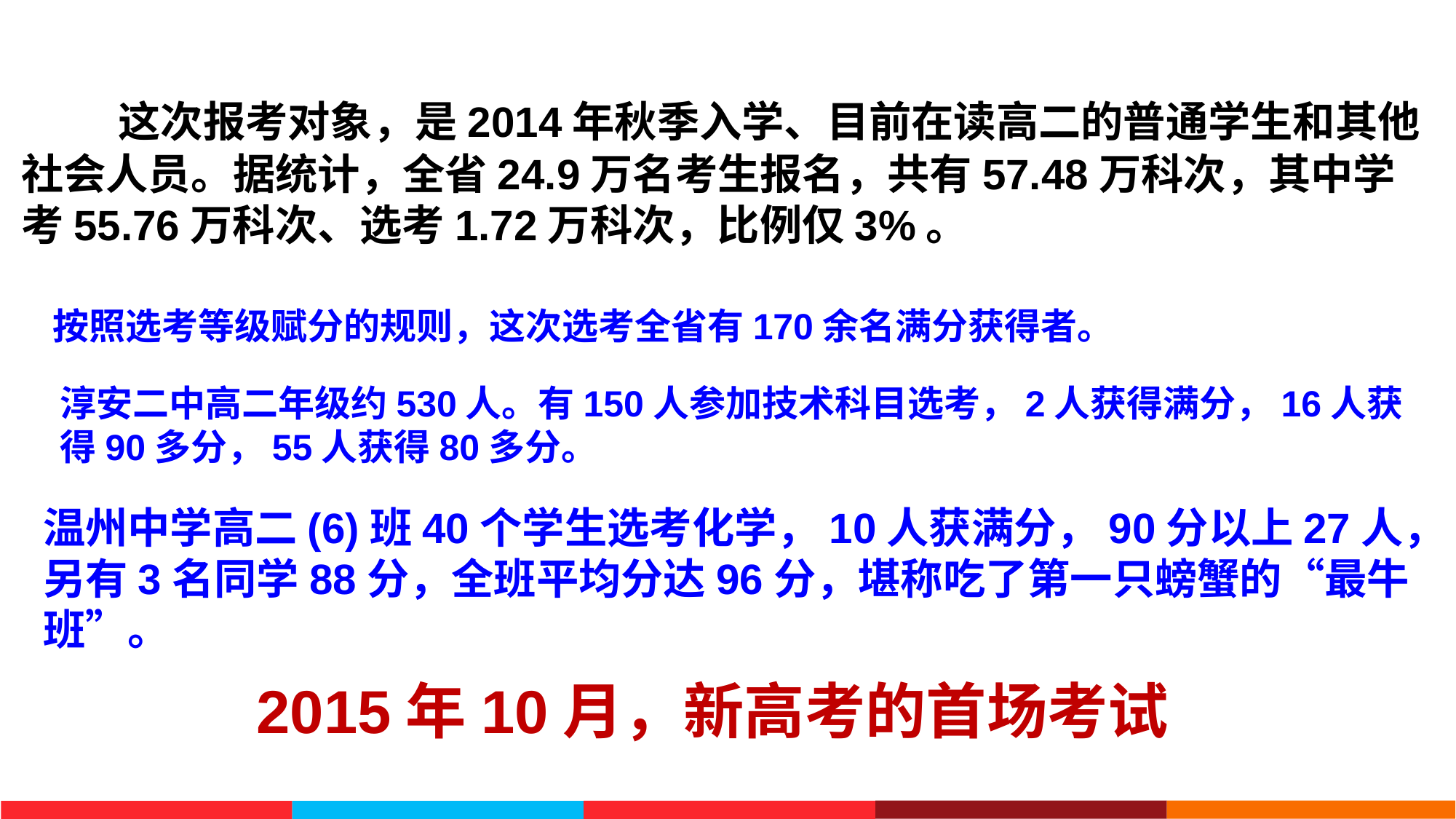

这次报考对象，是2014年秋季入学、目前在读高二的普通学生和其他社会人员。据统计，全省24.9万名考生报名，共有57.48万科次，其中学考55.76万科次、选考1.72万科次，比例仅3%。
按照选考等级赋分的规则，这次选考全省有170余名满分获得者。
淳安二中高二年级约530人。有150人参加技术科目选考，2人获得满分，16人获得90多分，55人获得80多分。
温州中学高二(6)班40个学生选考化学，10人获满分，90分以上27人，另有3名同学88分，全班平均分达96分，堪称吃了第一只螃蟹的“最牛班”。
2015年10月，新高考的首场考试